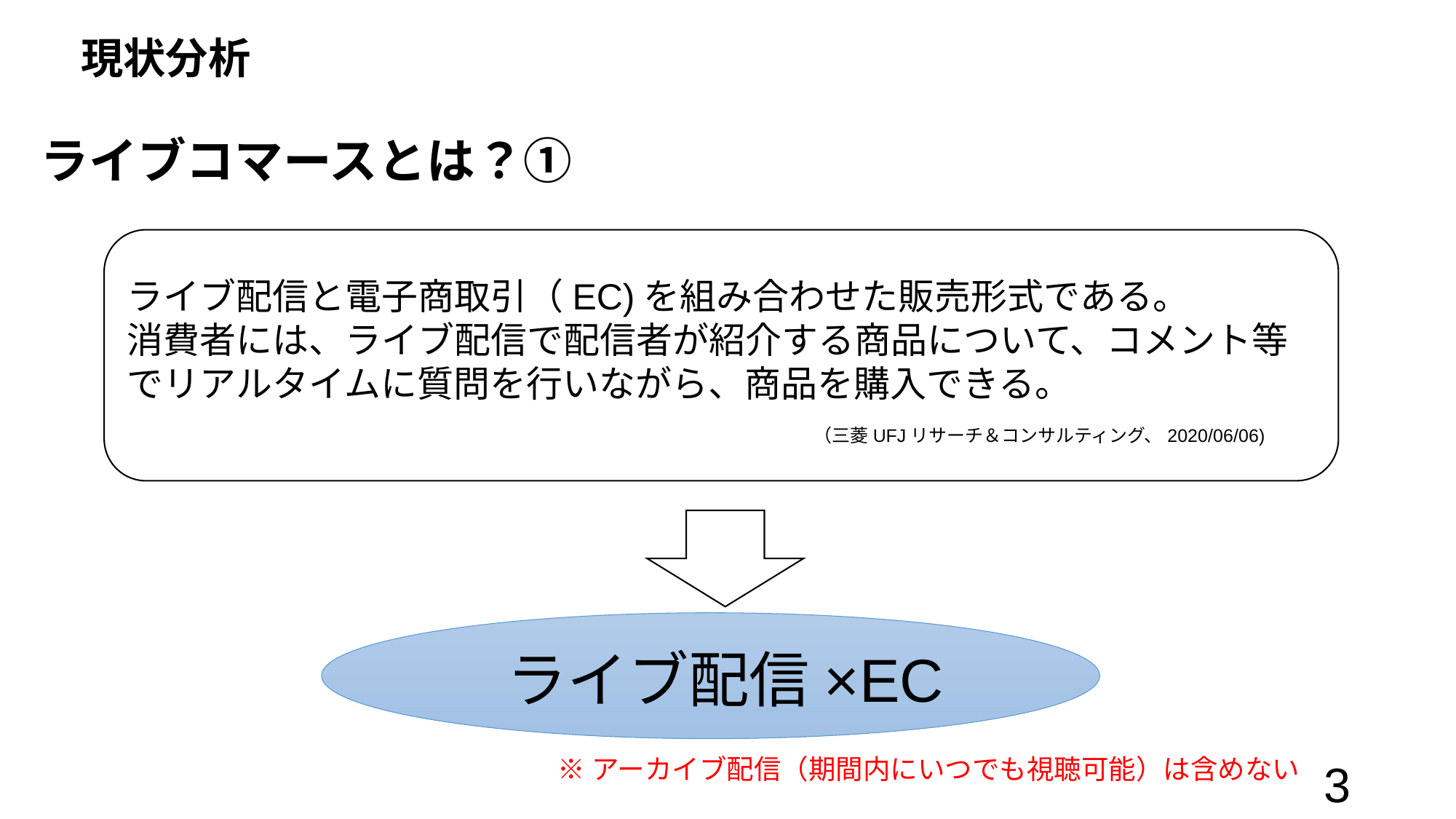

# 現状分析
ライブコマースとは？①
ライブ配信と電子商取引（EC)を組み合わせた販売形式である。
消費者には、ライブ配信で配信者が紹介する商品について、コメント等でリアルタイムに質問を行いながら、商品を購入できる。

（三菱UFJリサーチ＆コンサルティング、2020/06/06)

ライブ配信×EC
※アーカイブ配信（期間内にいつでも視聴可能）は含めない
3